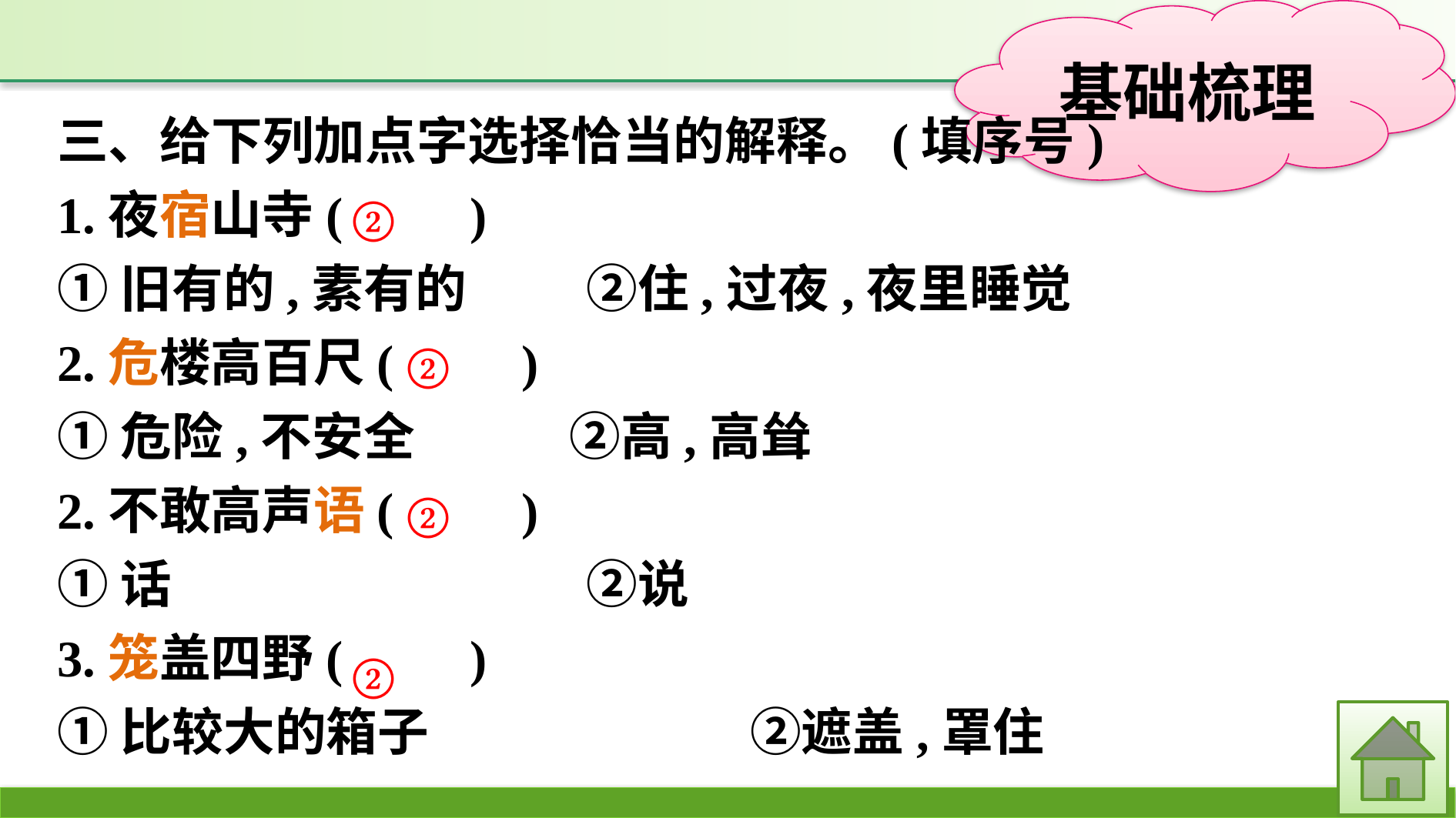

三、给下列加点字选择恰当的解释。(填序号)
1.夜宿山寺(　　)
①旧有的,素有的　　	②住,过夜,夜里睡觉
2.危楼高百尺(　　)
①危险,不安全　　　②高,高耸
2.不敢高声语(　　)
①话　　			②说
3.笼盖四野(　　)
①比较大的箱子　　　			②遮盖,罩住
②
②
②
②